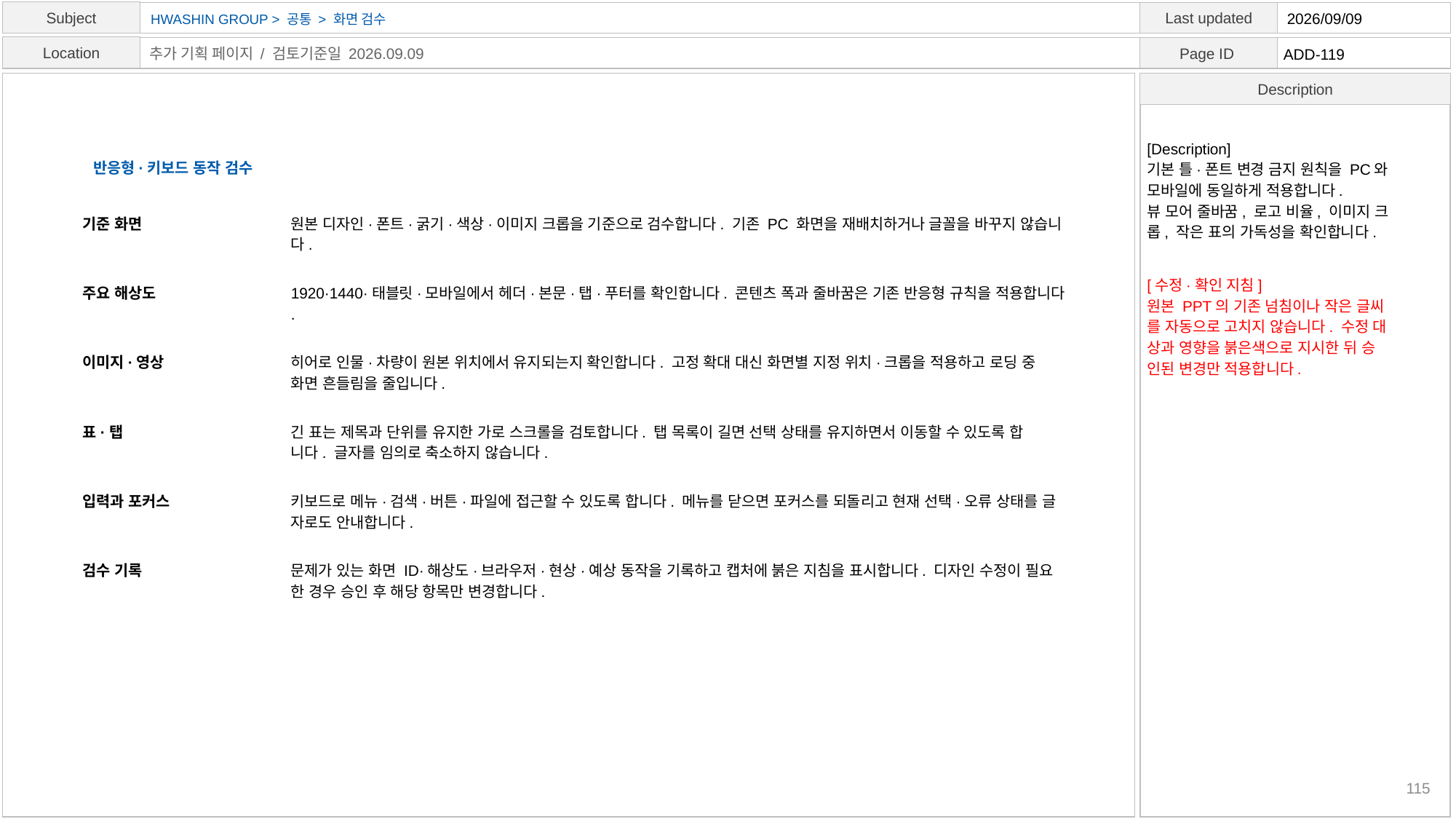

HWASHIN GROUP > 공통 > 화면 검수
2026/09/09
ADD-119
추가 기획 페이지 / 검토기준일 2026.09.09
[Description]
기본 틀·폰트 변경 금지 원칙을 PC와
모바일에 동일하게 적용합니다.
뷰 모어 줄바꿈, 로고 비율, 이미지 크
롭, 작은 표의 가독성을 확인합니다.
반응형·키보드 동작 검수
기준 화면
원본 디자인·폰트·굵기·색상·이미지 크롭을 기준으로 검수합니다. 기존 PC 화면을 재배치하거나 글꼴을 바꾸지 않습니
다.
[수정·확인 지침]
원본 PPT의 기존 넘침이나 작은 글씨
를 자동으로 고치지 않습니다. 수정 대
상과 영향을 붉은색으로 지시한 뒤 승
인된 변경만 적용합니다.
주요 해상도
1920·1440·태블릿·모바일에서 헤더·본문·탭·푸터를 확인합니다. 콘텐츠 폭과 줄바꿈은 기존 반응형 규칙을 적용합니다
.
이미지·영상
히어로 인물·차량이 원본 위치에서 유지되는지 확인합니다. 고정 확대 대신 화면별 지정 위치·크롭을 적용하고 로딩 중
화면 흔들림을 줄입니다.
표·탭
긴 표는 제목과 단위를 유지한 가로 스크롤을 검토합니다. 탭 목록이 길면 선택 상태를 유지하면서 이동할 수 있도록 합
니다. 글자를 임의로 축소하지 않습니다.
입력과 포커스
키보드로 메뉴·검색·버튼·파일에 접근할 수 있도록 합니다. 메뉴를 닫으면 포커스를 되돌리고 현재 선택·오류 상태를 글
자로도 안내합니다.
검수 기록
문제가 있는 화면 ID·해상도·브라우저·현상·예상 동작을 기록하고 캡처에 붉은 지침을 표시합니다. 디자인 수정이 필요
한 경우 승인 후 해당 항목만 변경합니다.
115